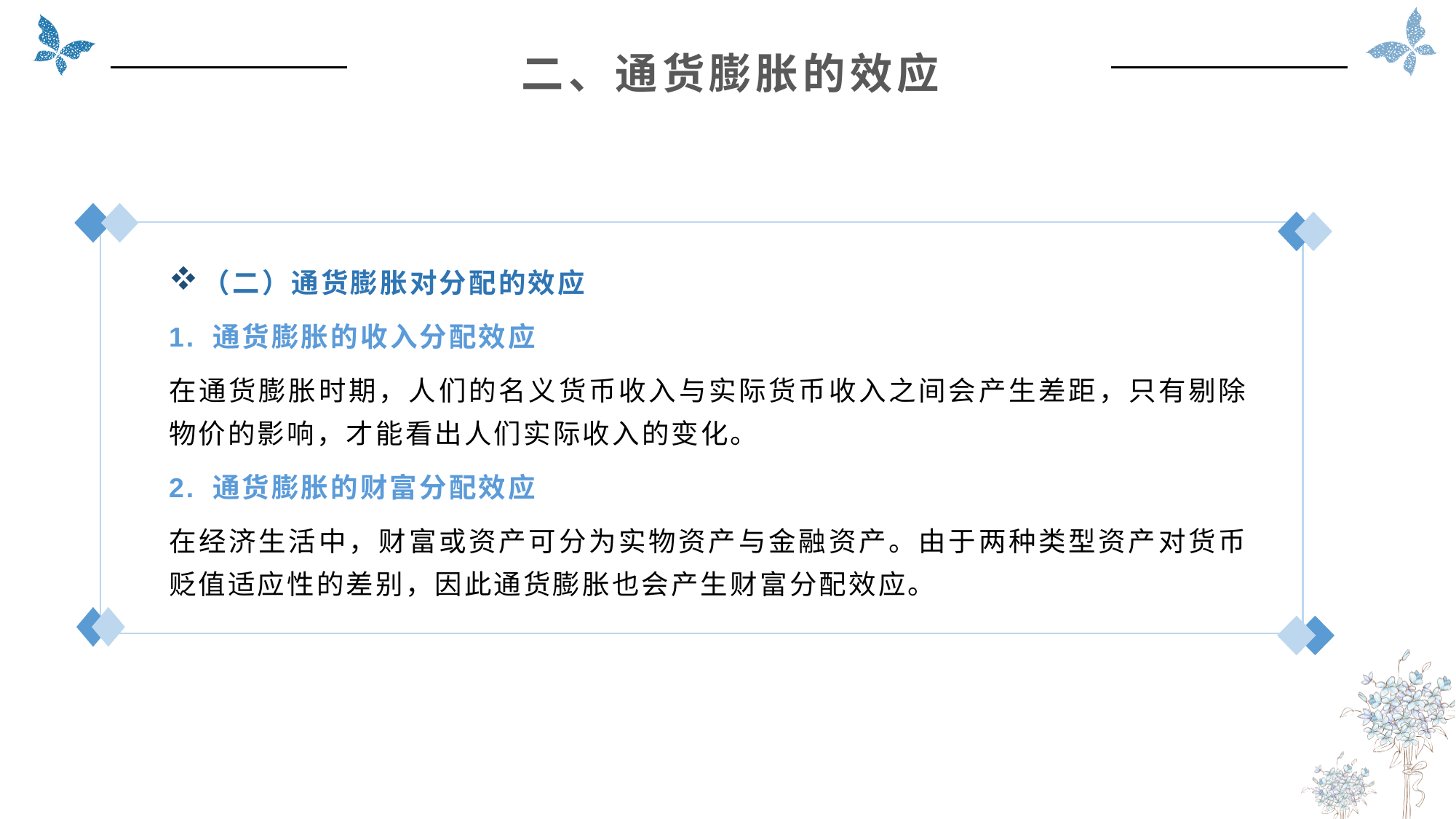

二、通货膨胀的效应

（二）通货膨胀对分配的效应
1. 通货膨胀的收入分配效应
在通货膨胀时期，人们的名义货币收入与实际货币收入之间会产生差距，只有剔除物价的影响，才能看出人们实际收入的变化。
2. 通货膨胀的财富分配效应
在经济生活中，财富或资产可分为实物资产与金融资产。由于两种类型资产对货币贬值适应性的差别，因此通货膨胀也会产生财富分配效应。